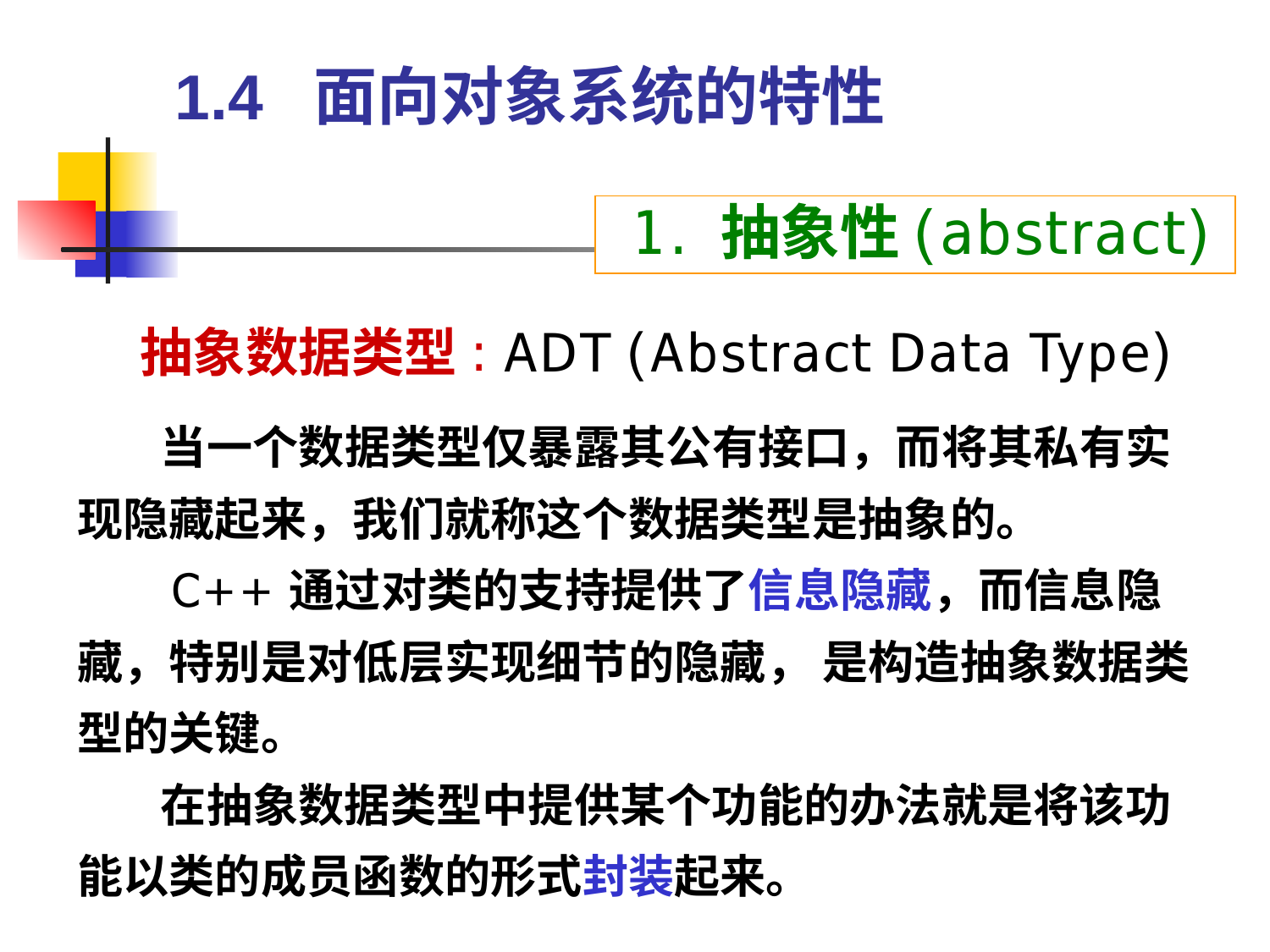

# 1.4  面向对象系统的特性
 1. 抽象性(abstract)
抽象数据类型: ADT (Abstract Data Type)
       当一个数据类型仅暴露其公有接口，而将其私有实现隐藏起来，我们就称这个数据类型是抽象的。
       C++通过对类的支持提供了信息隐藏，而信息隐藏，特别是对低层实现细节的隐藏， 是构造抽象数据类型的关键。
       在抽象数据类型中提供某个功能的办法就是将该功能以类的成员函数的形式封装起来。